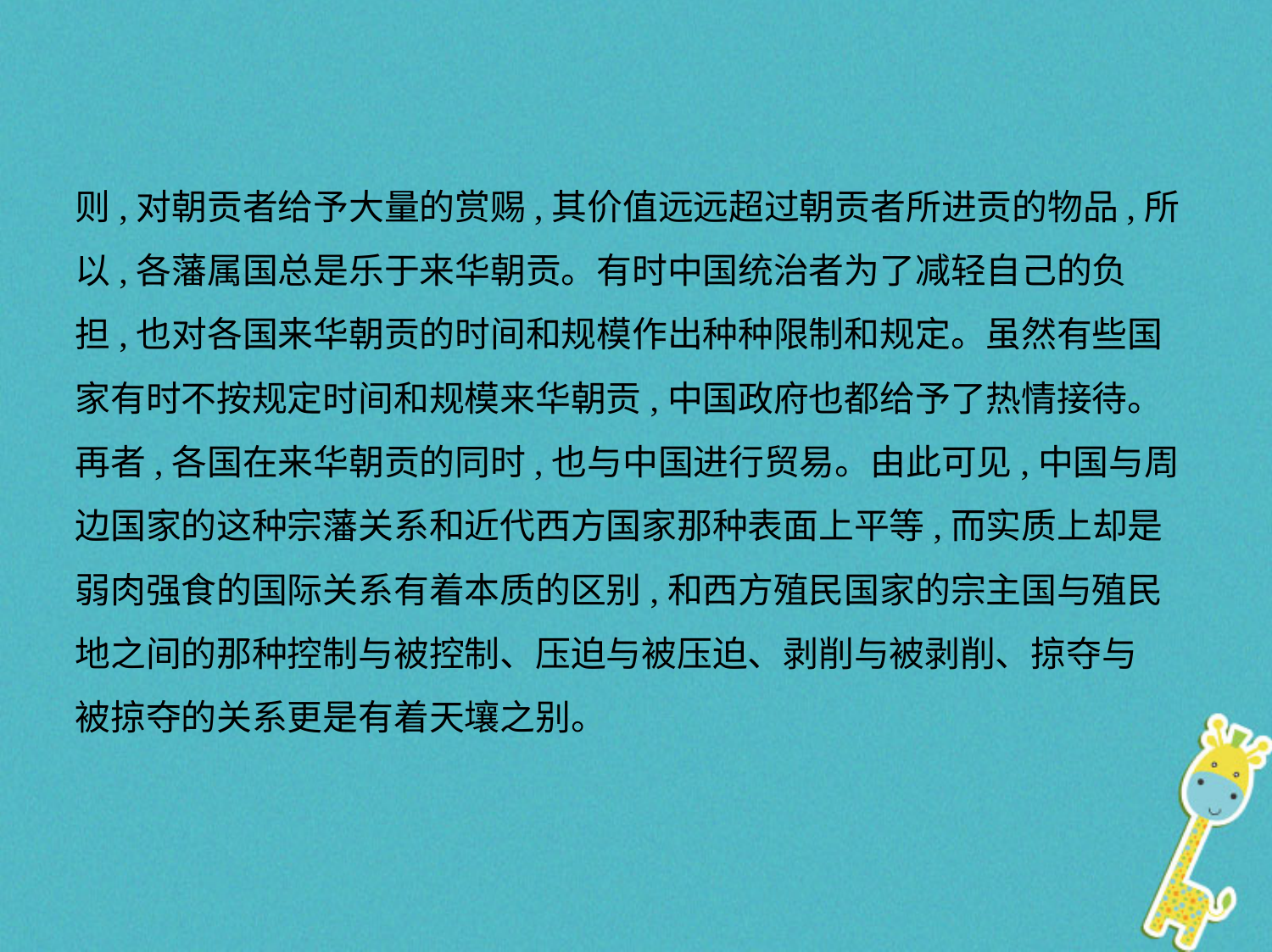

则,对朝贡者给予大量的赏赐,其价值远远超过朝贡者所进贡的物品,所
以,各藩属国总是乐于来华朝贡。有时中国统治者为了减轻自己的负
担,也对各国来华朝贡的时间和规模作出种种限制和规定。虽然有些国
家有时不按规定时间和规模来华朝贡,中国政府也都给予了热情接待。
再者,各国在来华朝贡的同时,也与中国进行贸易。由此可见,中国与周
边国家的这种宗藩关系和近代西方国家那种表面上平等,而实质上却是
弱肉强食的国际关系有着本质的区别,和西方殖民国家的宗主国与殖民
地之间的那种控制与被控制、压迫与被压迫、剥削与被剥削、掠夺与
被掠夺的关系更是有着天壤之别。